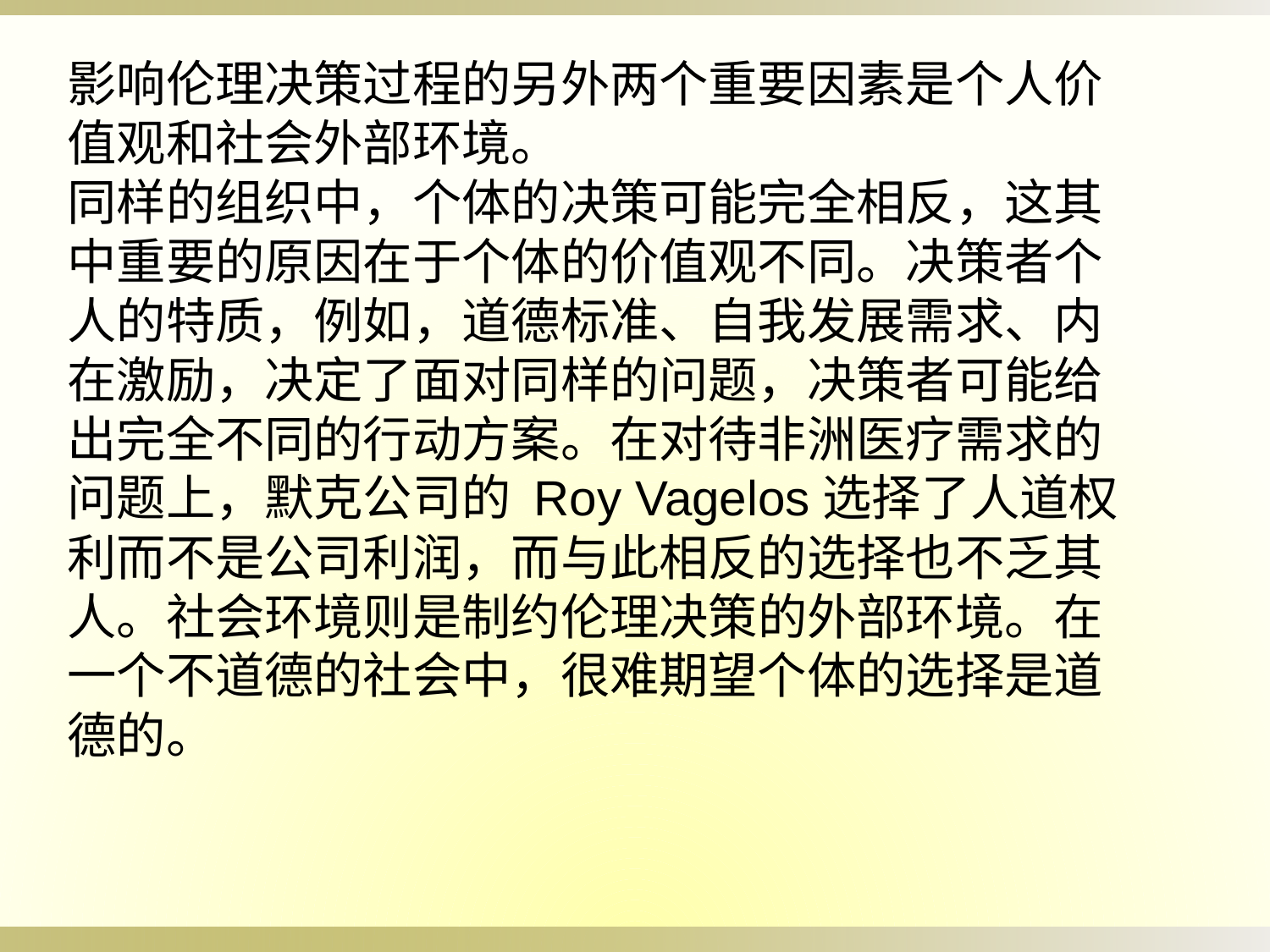

影响伦理决策过程的另外两个重要因素是个人价值观和社会外部环境。
同样的组织中，个体的决策可能完全相反，这其中重要的原因在于个体的价值观不同。决策者个人的特质，例如，道德标准、自我发展需求、内在激励，决定了面对同样的问题，决策者可能给出完全不同的行动方案。在对待非洲医疗需求的问题上，默克公司的 Roy Vagelos选择了人道权利而不是公司利润，而与此相反的选择也不乏其人。社会环境则是制约伦理决策的外部环境。在一个不道德的社会中，很难期望个体的选择是道德的。